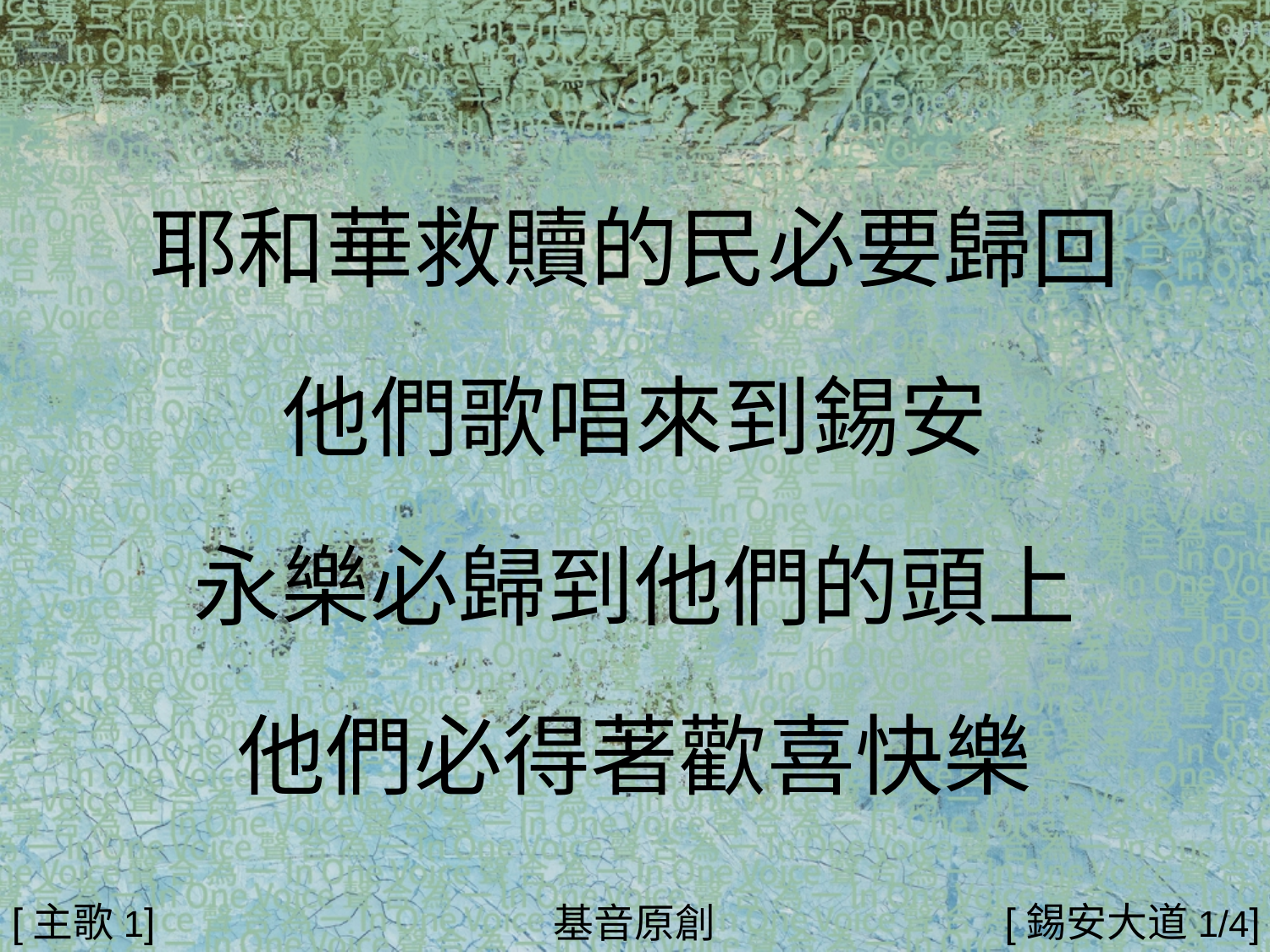

耶和華救贖的民必要歸回

他們歌唱來到錫安

永樂必歸到他們的頭上

他們必得著歡喜快樂

#

[主歌1]
[錫安大道1/4]
基音原創